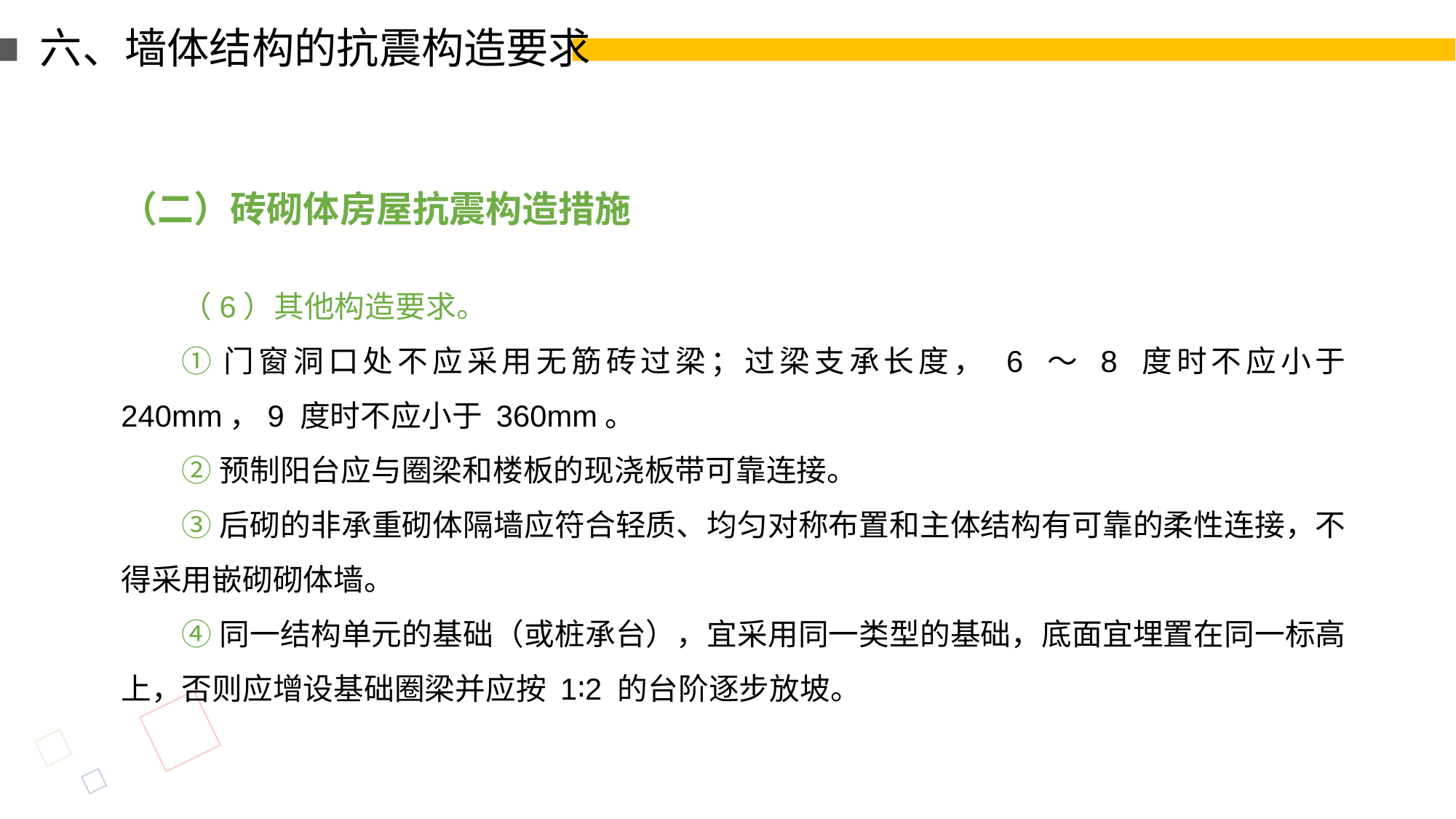

六、墙体结构的抗震构造要求
（二）砖砌体房屋抗震构造措施
（6）其他构造要求。
①门窗洞口处不应采用无筋砖过梁；过梁支承长度， 6 ～ 8 度时不应小于 240mm，9 度时不应小于 360mm。
②预制阳台应与圈梁和楼板的现浇板带可靠连接。
③后砌的非承重砌体隔墙应符合轻质、均匀对称布置和主体结构有可靠的柔性连接，不得采用嵌砌砌体墙。
④同一结构单元的基础（或桩承台），宜采用同一类型的基础，底面宜埋置在同一标高上，否则应增设基础圈梁并应按 1∶2 的台阶逐步放坡。